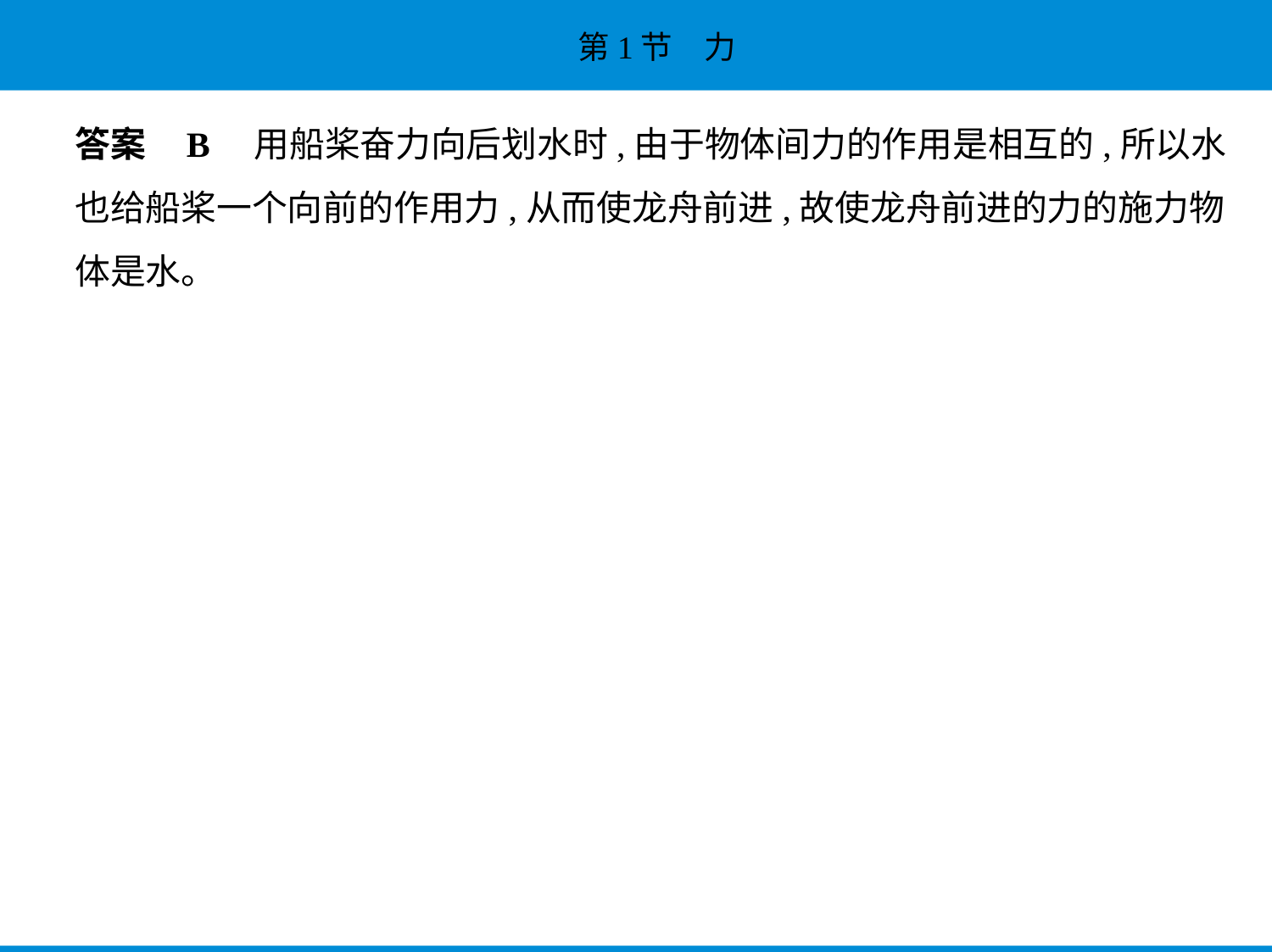

答案    B　用船桨奋力向后划水时,由于物体间力的作用是相互的,所以水
也给船桨一个向前的作用力,从而使龙舟前进,故使龙舟前进的力的施力物
体是水。